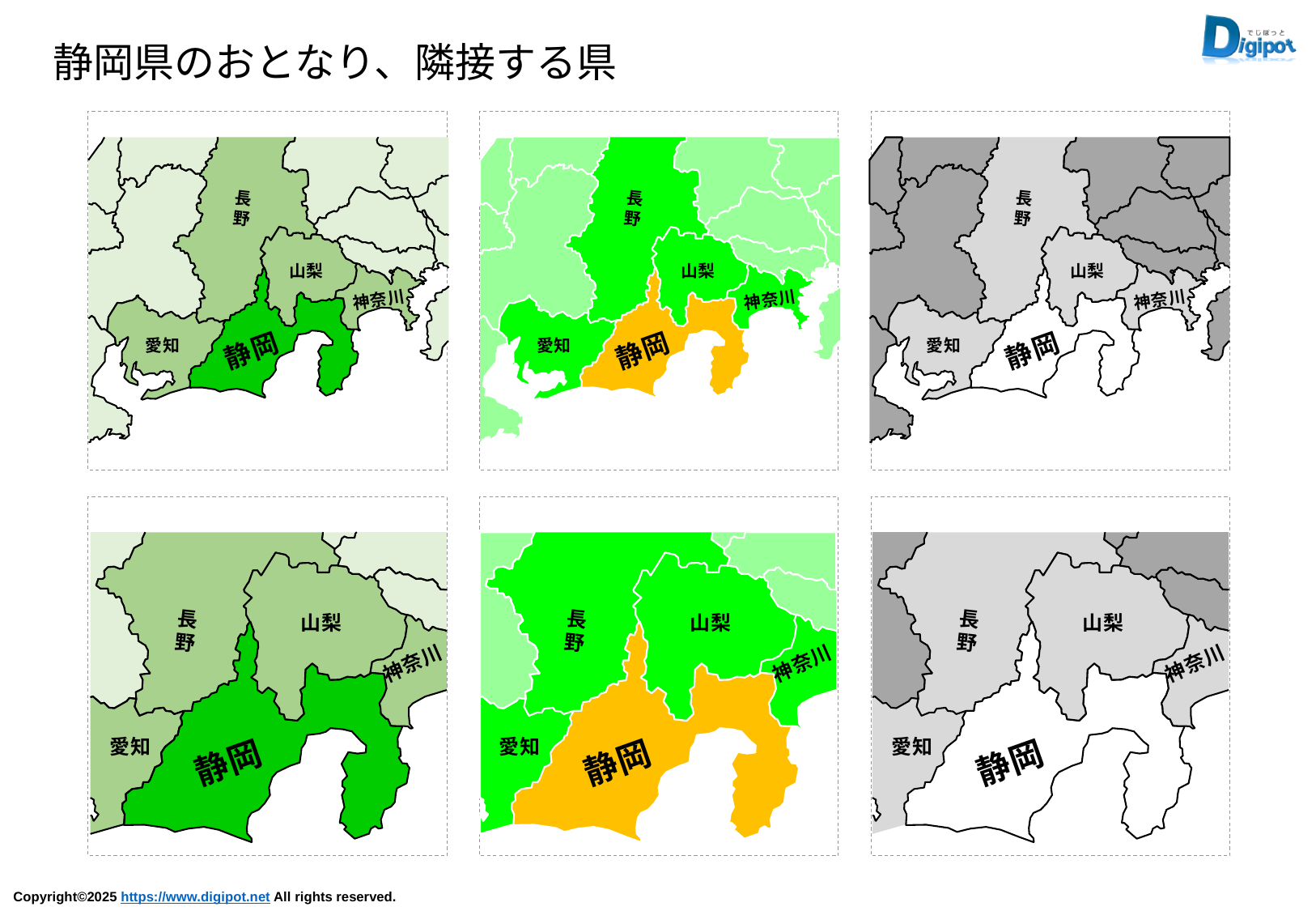

静岡県のおとなり、隣接する県

長
野
山梨
神奈川
静岡
愛知

長
野
山梨
神奈川
静岡
愛知

長
野
山梨
神奈川
静岡
愛知

長
野
山梨
神奈川
愛知
静岡

長
野
山梨
神奈川
愛知
静岡

長
野
山梨
神奈川
愛知
静岡